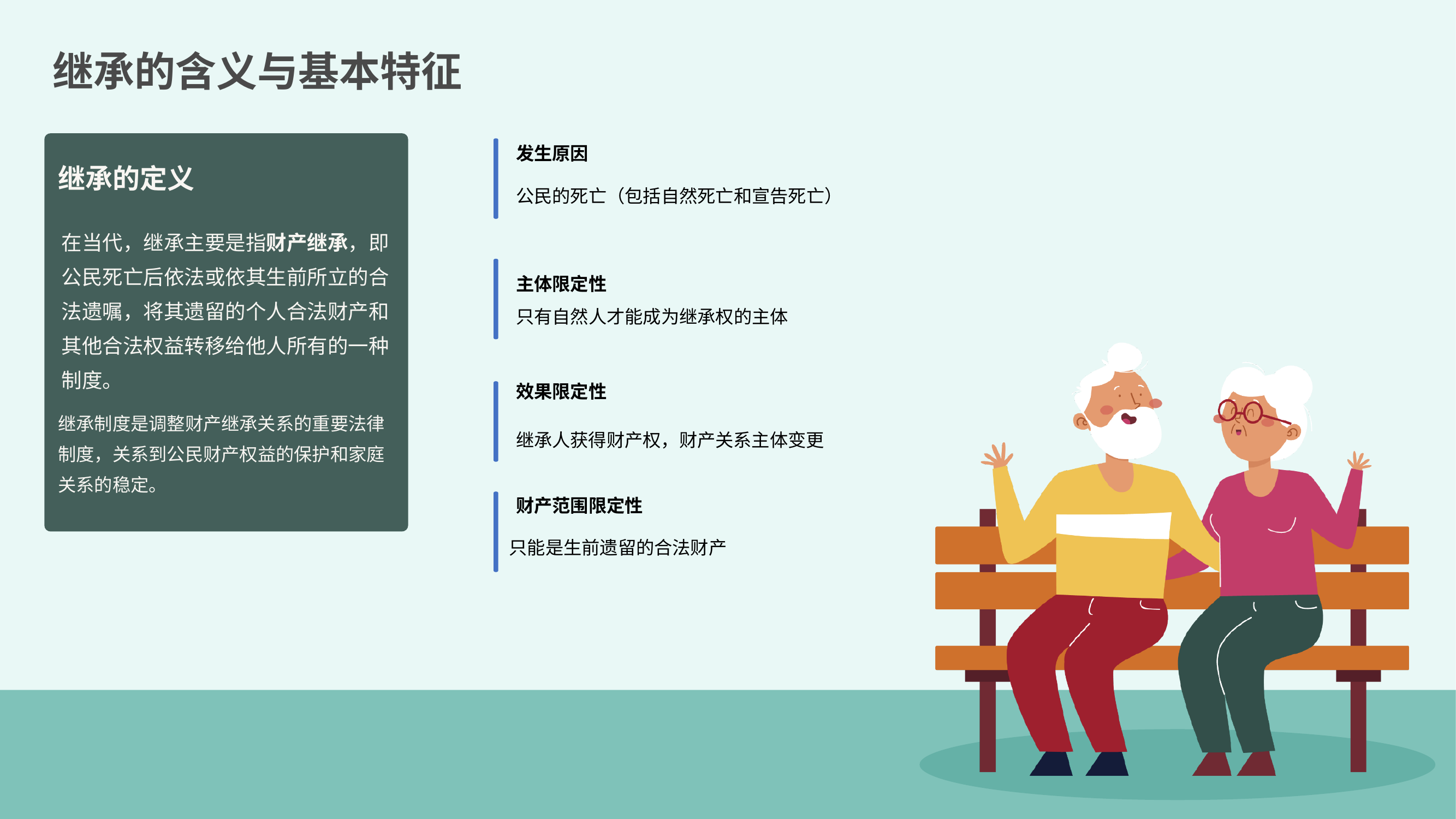

继承的含义与基本特征

继承的定义
在当代，继承主要是指财产继承，即公民死亡后依法或依其生前所立的合法遗嘱，将其遗留的个人合法财产和其他合法权益转移给他人所有的一种制度。
继承制度是调整财产继承关系的重要法律制度，关系到公民财产权益的保护和家庭关系的稳定。
发生原因

公民的死亡（包括自然死亡和宣告死亡）

主体限定性
只有自然人才能成为继承权的主体
效果限定性

继承人获得财产权，财产关系主体变更
财产范围限定性

只能是生前遗留的合法财产